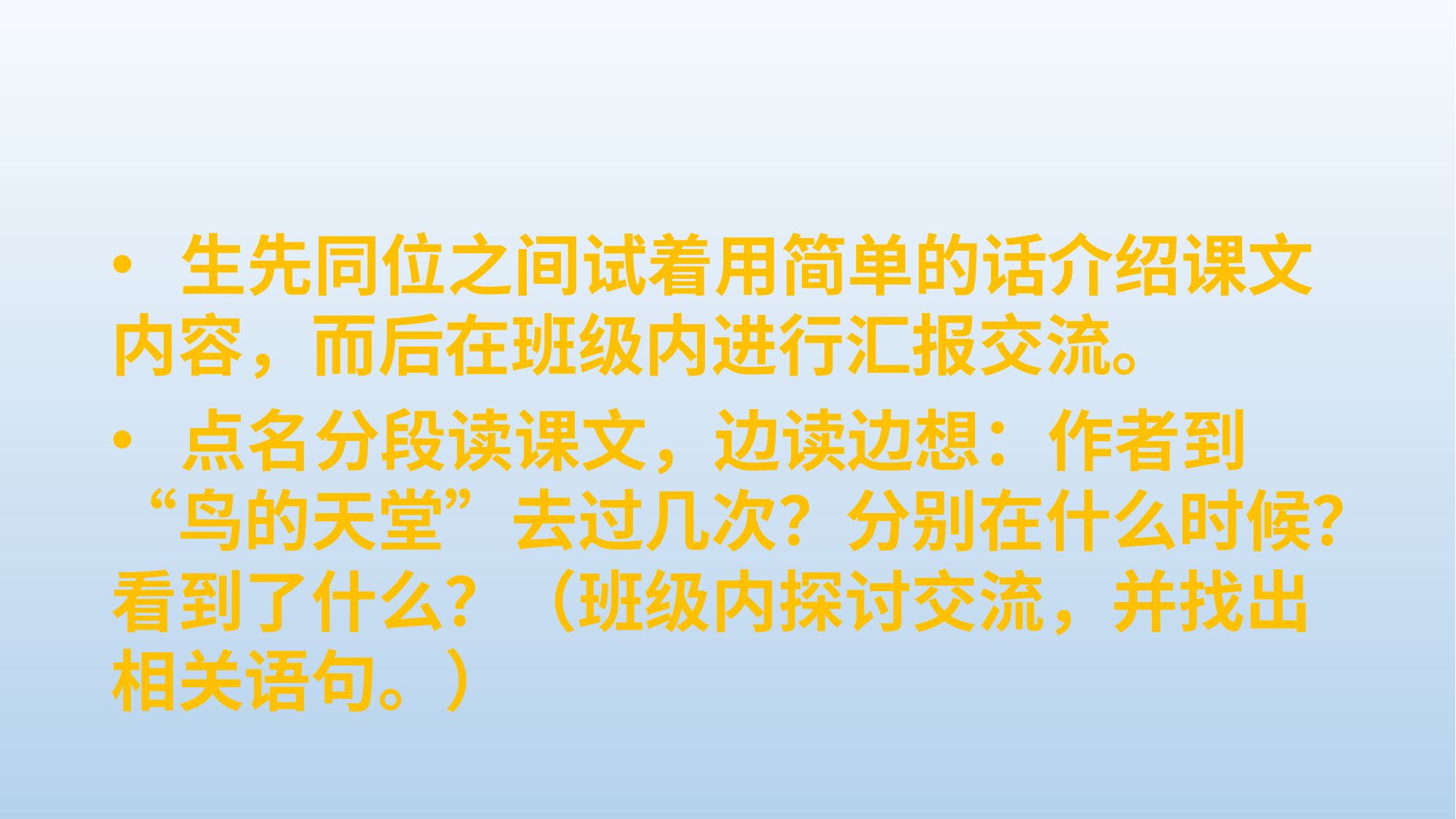

#
  生先同位之间试着用简单的话介绍课文内容，而后在班级内进行汇报交流。
  点名分段读课文，边读边想：作者到“鸟的天堂”去过几次？分别在什么时候？看到了什么？（班级内探讨交流，并找出相关语句。）